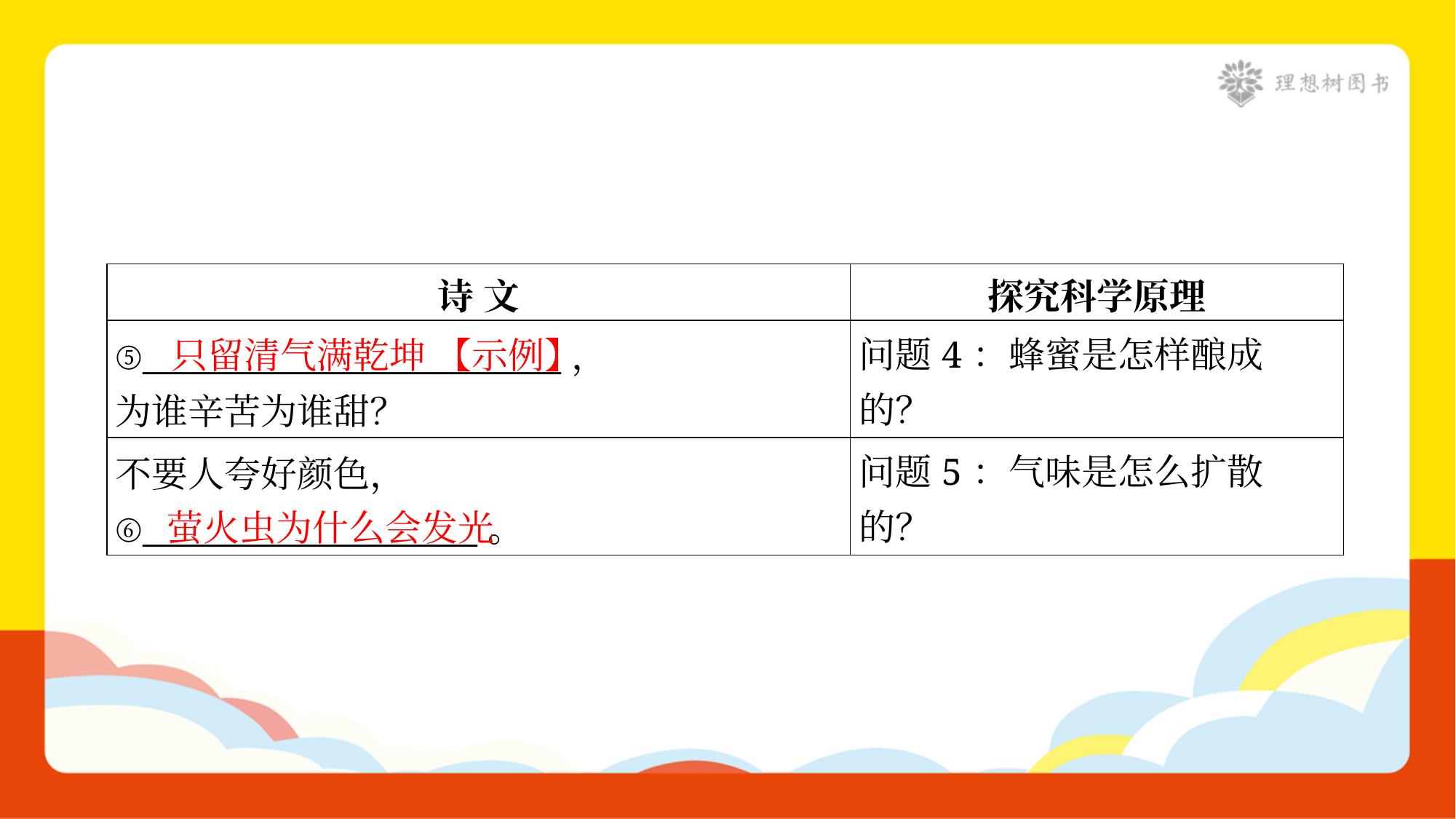

| 诗 文 | 探究科学原理 |
| --- | --- |
| ⑤\_\_\_\_\_\_\_\_\_\_\_\_\_\_\_\_\_\_\_\_\_\_\_\_\_， 为谁辛苦为谁甜？ | 问题4：蜂蜜是怎样酿成的？ |
| 不要人夸好颜色， ⑥\_\_\_\_\_\_\_\_\_\_\_\_\_\_\_\_\_\_\_\_。 | 问题5：气味是怎么扩散的？ |
只留清气满乾坤 【示例】
萤火虫为什么会发光